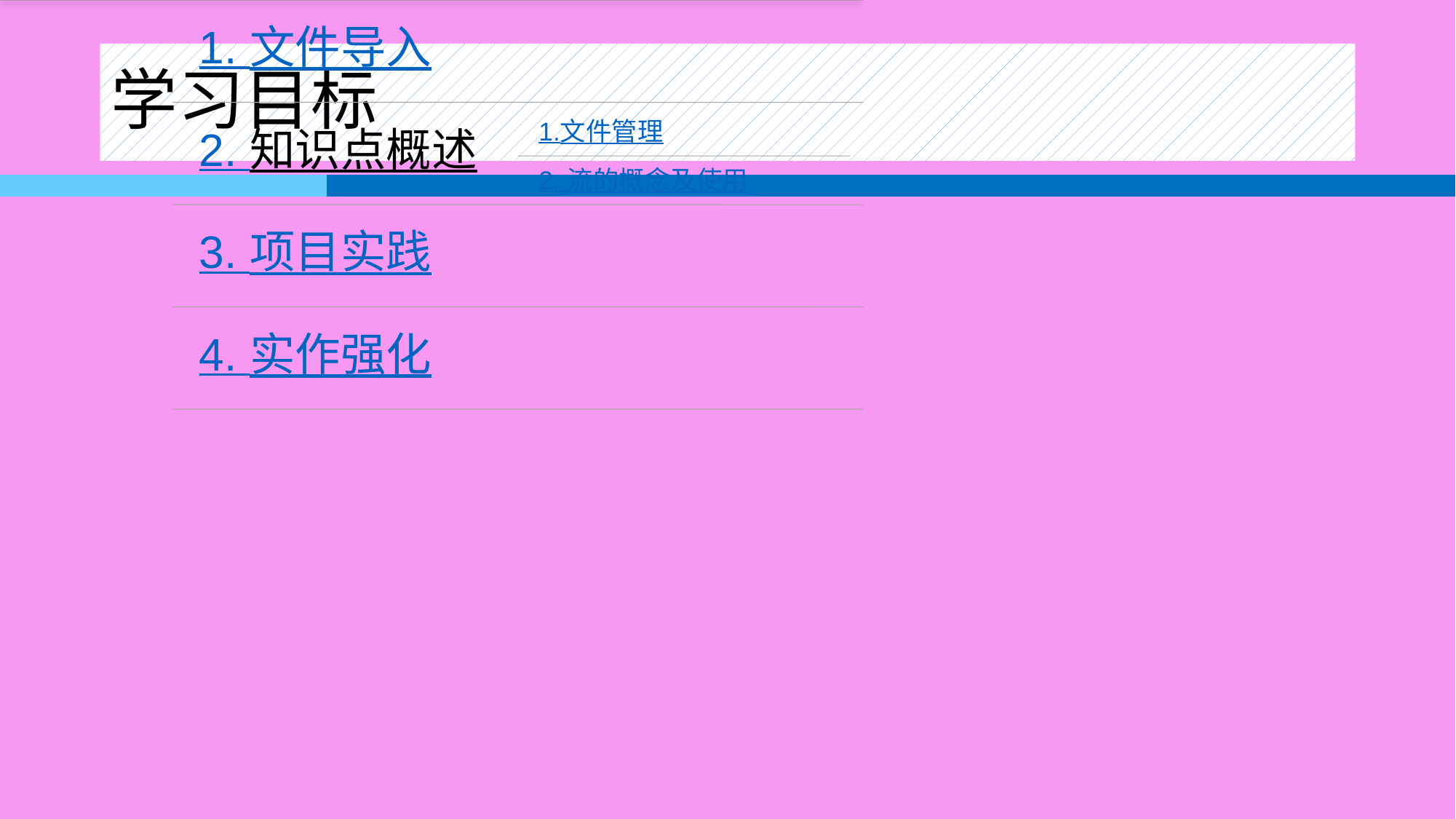

# 学习目标

1. 文件导入
2. 知识点概述
1.文件管理
2. 流的概念及使用
3. 项目实践
4. 实作强化